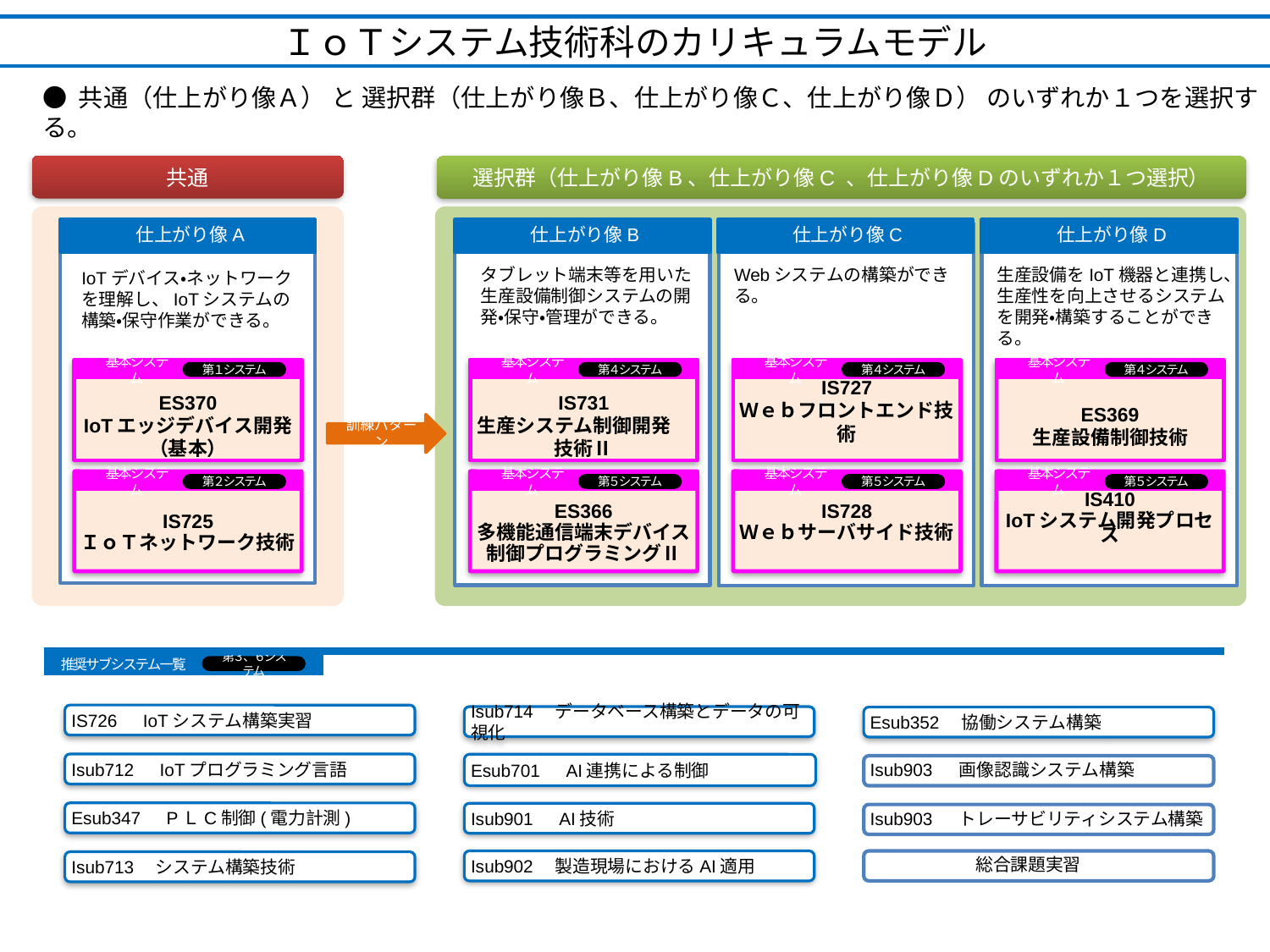

ＩｏＴシステム技術科のカリキュラムモデル
● 共通（仕上がり像Ａ） と 選択群（仕上がり像Ｂ、仕上がり像Ｃ、仕上がり像Ｄ） のいずれか１つを選択する。
共通
選択群（仕上がり像B、仕上がり像C 、仕上がり像Dのいずれか１つ選択）

仕上がり像A
仕上がり像B
仕上がり像C
仕上がり像D

タブレット端末等を用いた生産設備制御システムの開発・保守・管理ができる。
Webシステムの構築ができる。
生産設備をIoT機器と連携し、生産性を向上させるシステムを開発・構築することができる。
IoTデバイス・ネットワークを理解し、IoTシステムの構築・保守作業ができる。
鉄鋼材の加工及び機械板金作業ができる。

MS222
金属加工基本
第１、４システム

基本システム

ES370
IoTエッジデバイス開発
（基本）

IS725
ＩｏＴネットワーク技術
第１システム

基本システム
第２システム

基本システム

IS731
生産システム制御開発　技術Ⅱ

ES366
多機能通信端末デバイス
制御プログラミングⅡ
第４システム

基本システム
第５システム

基本システム

IS727
Ｗｅｂフロントエンド技術

IS728
Ｗｅｂサーバサイド技術

第４システム

基本システム
第５システム

基本システム

ES369
生産設備制御技術
IS410
IoTシステム開発プロセス
第４システム

基本システム
第５システム
訓練パターン

MS203
機械板金・プレス作業
第２、５システム

推奨サブシステム一覧
第３、６システム
IS726　IoTシステム構築実習
Isub714　データベース構築とデータの可視化
Esub352　協働システム構築
Isub712　IoTプログラミング言語
Esub701　AI連携による制御
Isub903 　画像認識システム構築
Esub347　PＬC制御(電力計測)
Isub901　AI技術
Isub903 　トレーサビリティシステム構築
Isub902　製造現場におけるAI適用
　　　　　　総合課題実習
Isub713　システム構築技術